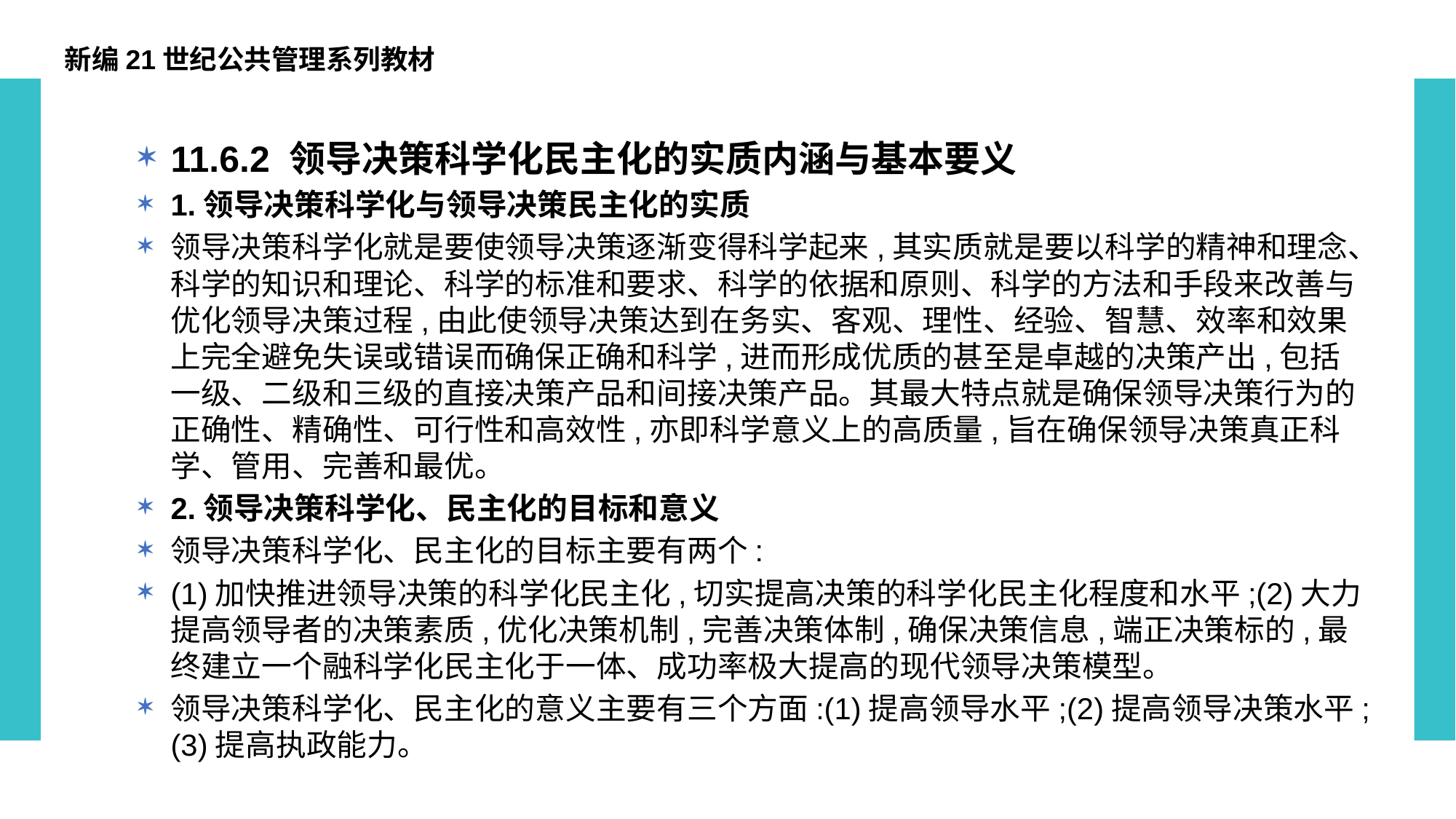

新编21世纪公共管理系列教材
11.6.2 领导决策科学化民主化的实质内涵与基本要义
1.领导决策科学化与领导决策民主化的实质
领导决策科学化就是要使领导决策逐渐变得科学起来,其实质就是要以科学的精神和理念、科学的知识和理论、科学的标准和要求、科学的依据和原则、科学的方法和手段来改善与优化领导决策过程,由此使领导决策达到在务实、客观、理性、经验、智慧、效率和效果上完全避免失误或错误而确保正确和科学,进而形成优质的甚至是卓越的决策产出,包括一级、二级和三级的直接决策产品和间接决策产品。其最大特点就是确保领导决策行为的正确性、精确性、可行性和高效性,亦即科学意义上的高质量,旨在确保领导决策真正科学、管用、完善和最优。
2.领导决策科学化、民主化的目标和意义
领导决策科学化、民主化的目标主要有两个:
(1)加快推进领导决策的科学化民主化,切实提高决策的科学化民主化程度和水平;(2)大力提高领导者的决策素质,优化决策机制,完善决策体制,确保决策信息,端正决策标的,最终建立一个融科学化民主化于一体、成功率极大提高的现代领导决策模型。
领导决策科学化、民主化的意义主要有三个方面:(1)提高领导水平;(2)提高领导决策水平;(3)提高执政能力。